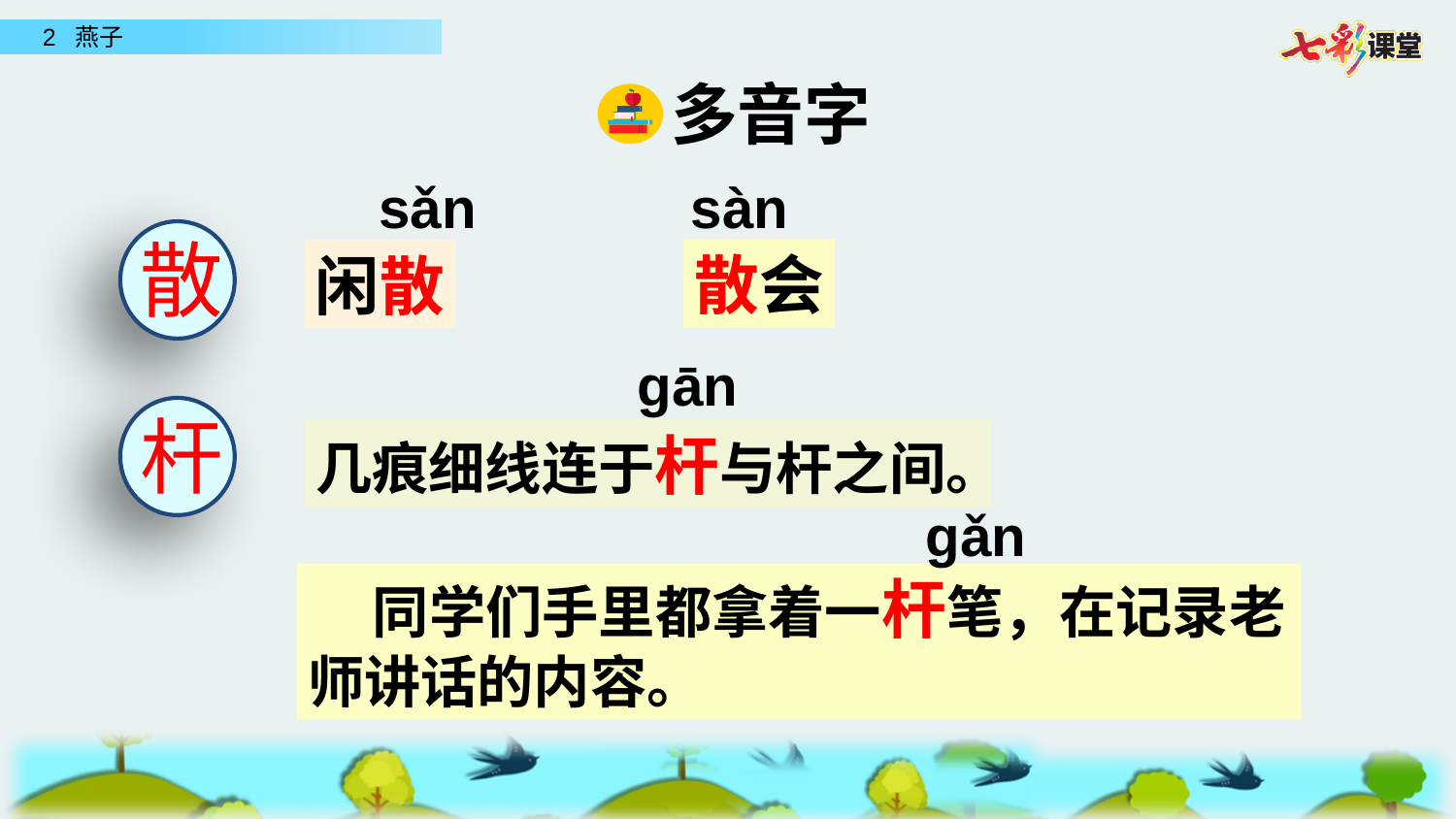

多音字

sǎn
sàn

散
散会
闲散
ɡān

杆
几痕细线连于杆与杆之间。
ɡǎn
    同学们手里都拿着一杆笔，在记录老师讲话的内容。